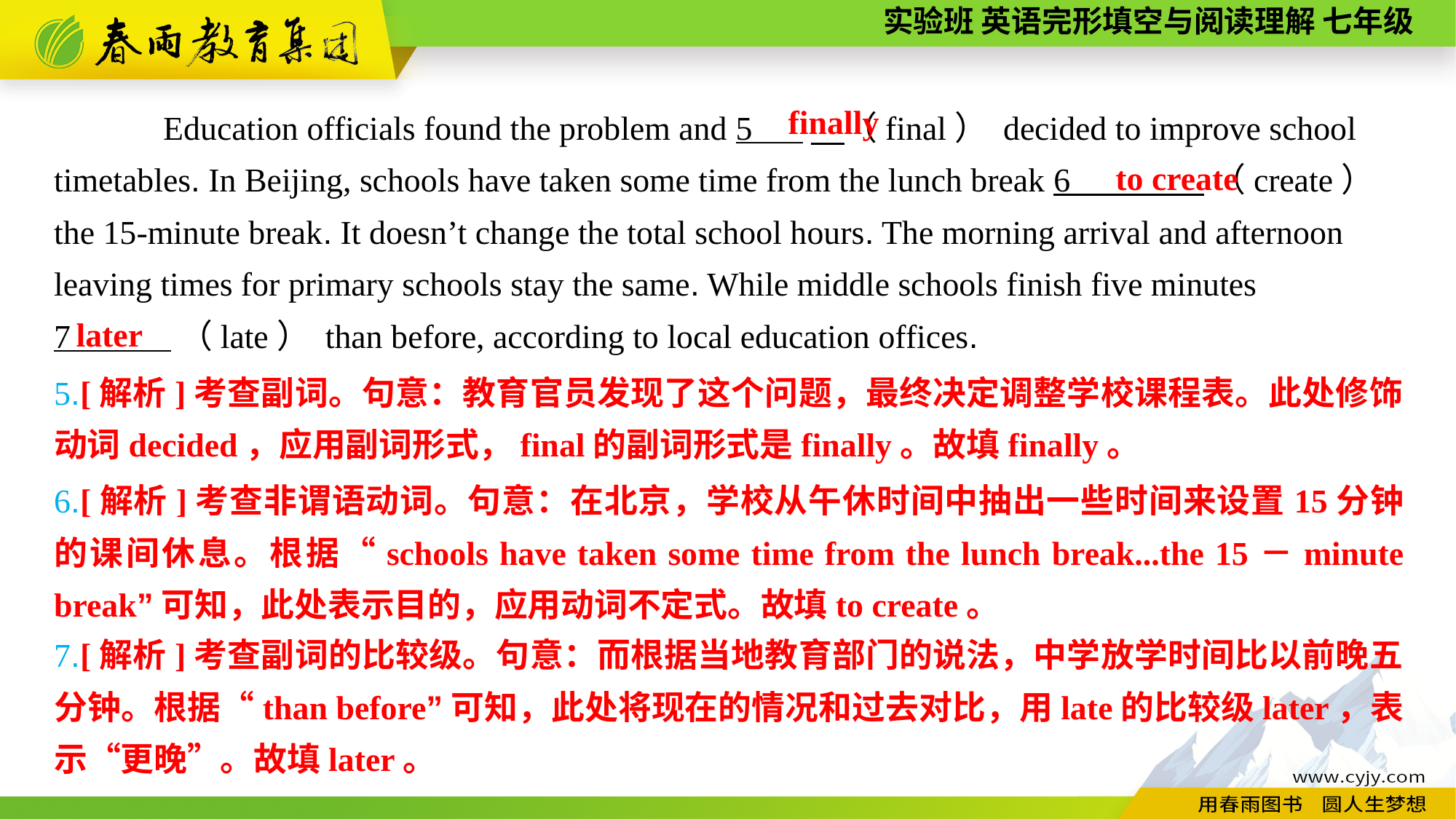

finally
Education officials found the problem and 5      　（final） decided to improve school timetables. In Beijing, schools have taken some time from the lunch break 6                （create） the 15-minute break. It doesn’t change the total school hours. The morning arrival and afternoon leaving times for primary schools stay the same. While middle schools finish five minutes
7            （late） than before, according to local education offices.
to create
 later
5.[解析]考查副词。句意：教育官员发现了这个问题，最终决定调整学校课程表。此处修饰动词decided，应用副词形式，final的副词形式是finally。故填finally。
6.[解析]考查非谓语动词。句意：在北京，学校从午休时间中抽出一些时间来设置15分钟的课间休息。根据“schools have taken some time from the lunch break...the 15－minute break”可知，此处表示目的，应用动词不定式。故填to create。
7.[解析]考查副词的比较级。句意：而根据当地教育部门的说法，中学放学时间比以前晚五分钟。根据“than before”可知，此处将现在的情况和过去对比，用late的比较级later，表示“更晚”。故填later。